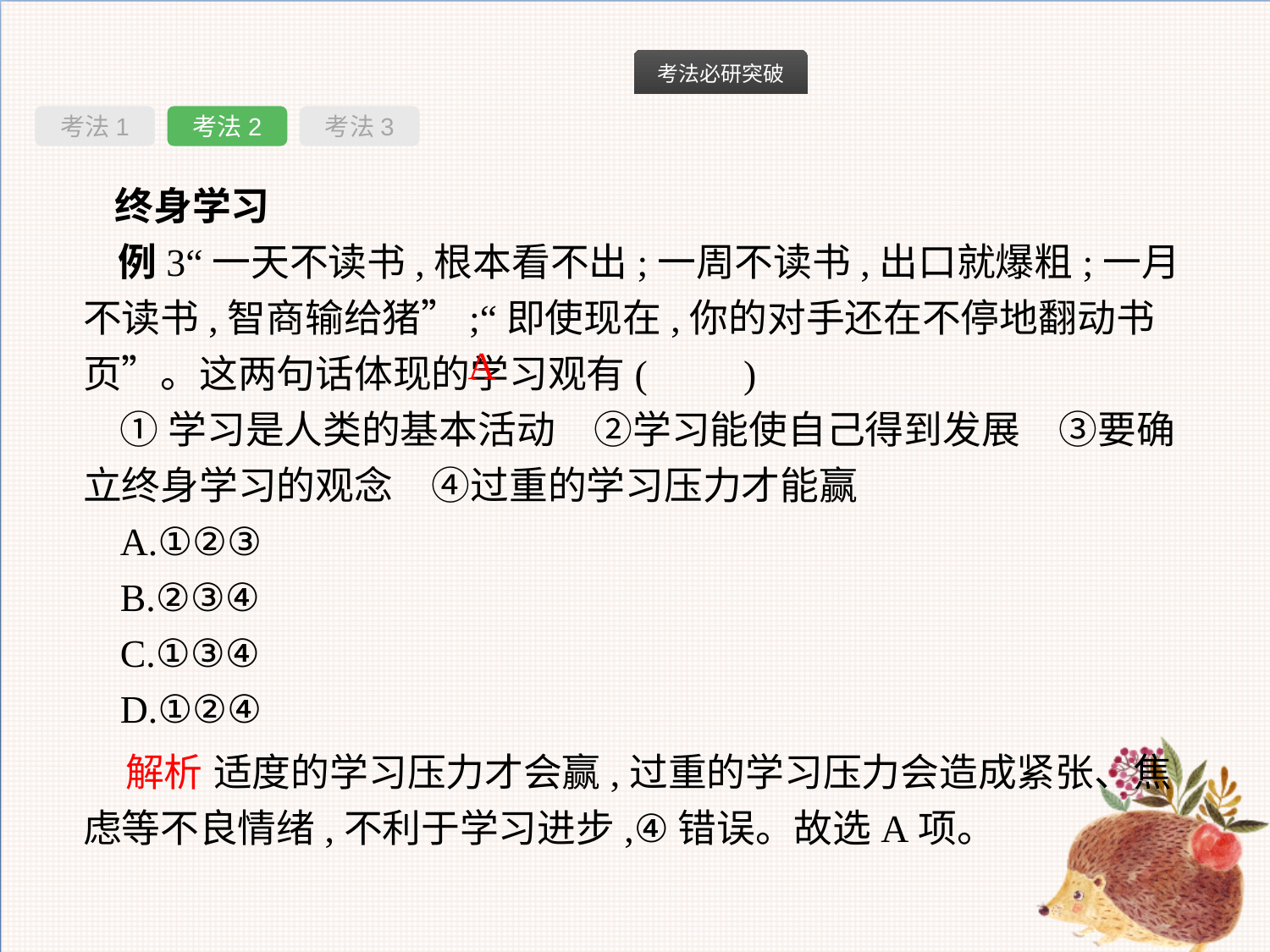

考法1
考法2
考法3
终身学习
例3“一天不读书,根本看不出;一周不读书,出口就爆粗;一月不读书,智商输给猪”;“即使现在,你的对手还在不停地翻动书页”。这两句话体现的学习观有(　　)
①学习是人类的基本活动　②学习能使自己得到发展　③要确立终身学习的观念　④过重的学习压力才能赢
A.①②③
B.②③④
C.①③④
D.①②④
A
解析 适度的学习压力才会赢,过重的学习压力会造成紧张、焦虑等不良情绪,不利于学习进步,④错误。故选A项。